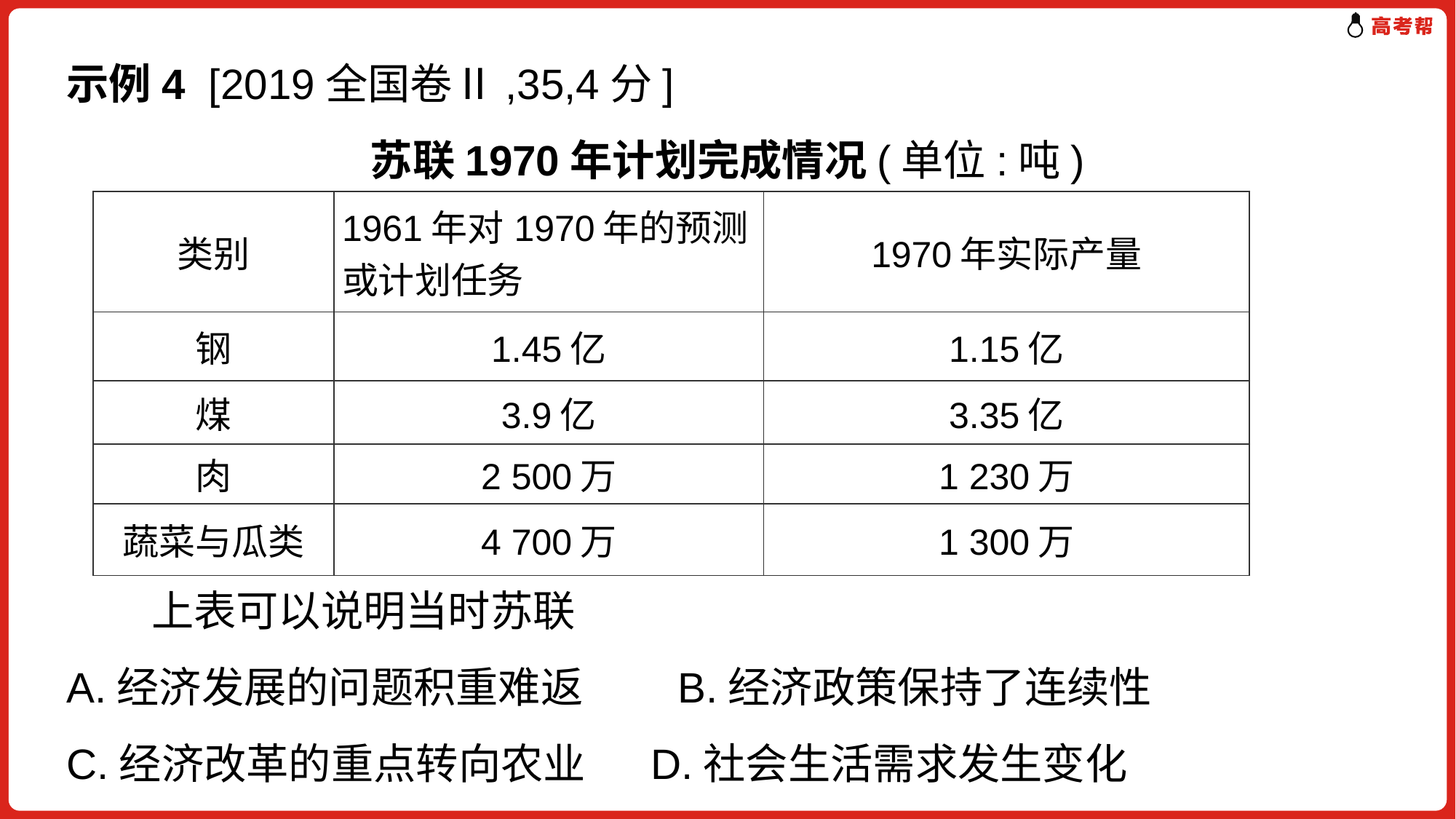

示例4  [2019全国卷Ⅱ,35,4分]
苏联1970年计划完成情况(单位:吨)
| 类别 | 1961年对1970年的预测或计划任务 | 1970年实际产量 |
| --- | --- | --- |
| 钢 | 1.45亿 | 1.15亿 |
| 煤 | 3.9亿 | 3.35亿 |
| 肉 | 2 500万 | 1 230万 |
| 蔬菜与瓜类 | 4 700万 | 1 300万 |
　　上表可以说明当时苏联
A.经济发展的问题积重难返　　B.经济政策保持了连续性
C.经济改革的重点转向农业	   D.社会生活需求发生变化